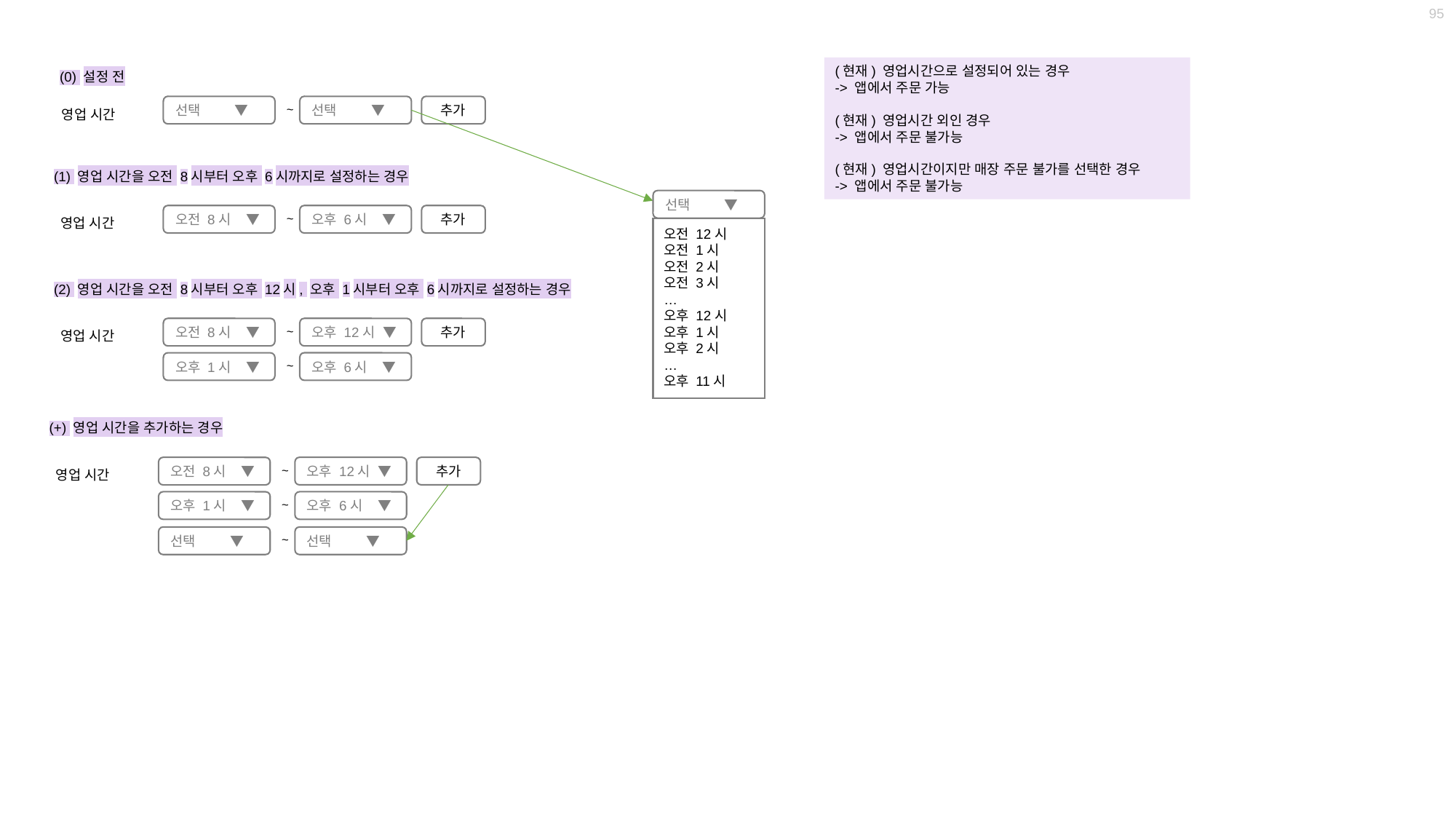

95
(0) 설정 전
(현재) 영업시간으로 설정되어 있는 경우
-> 앱에서 주문 가능

(현재) 영업시간 외인 경우
-> 앱에서 주문 불가능

(현재) 영업시간이지만 매장 주문 불가를 선택한 경우
-> 앱에서 주문 불가능
영업 시간
선택         ▼
추가
선택         ▼
~
(1) 영업 시간을 오전 8시부터 오후 6시까지로 설정하는 경우
선택         ▼
영업 시간
오후 6시    ▼
추가
오전 8시    ▼
~

오전 12시
오전 1시
오전 2시
오전 3시
…
오후 12시
오후 1시
오후 2시
…
오후 11시
(2) 영업 시간을 오전 8시부터 오후 12시, 오후 1시부터 오후 6시까지로 설정하는 경우
영업 시간
오후 12시  ▼
추가
오전 8시    ▼
~
오후 6시    ▼
오후 1시    ▼
~
(+) 영업 시간을 추가하는 경우
영업 시간
오후 12시  ▼
추가
오전 8시    ▼
~
오후 6시    ▼
오후 1시    ▼
~
선택         ▼
선택         ▼
~